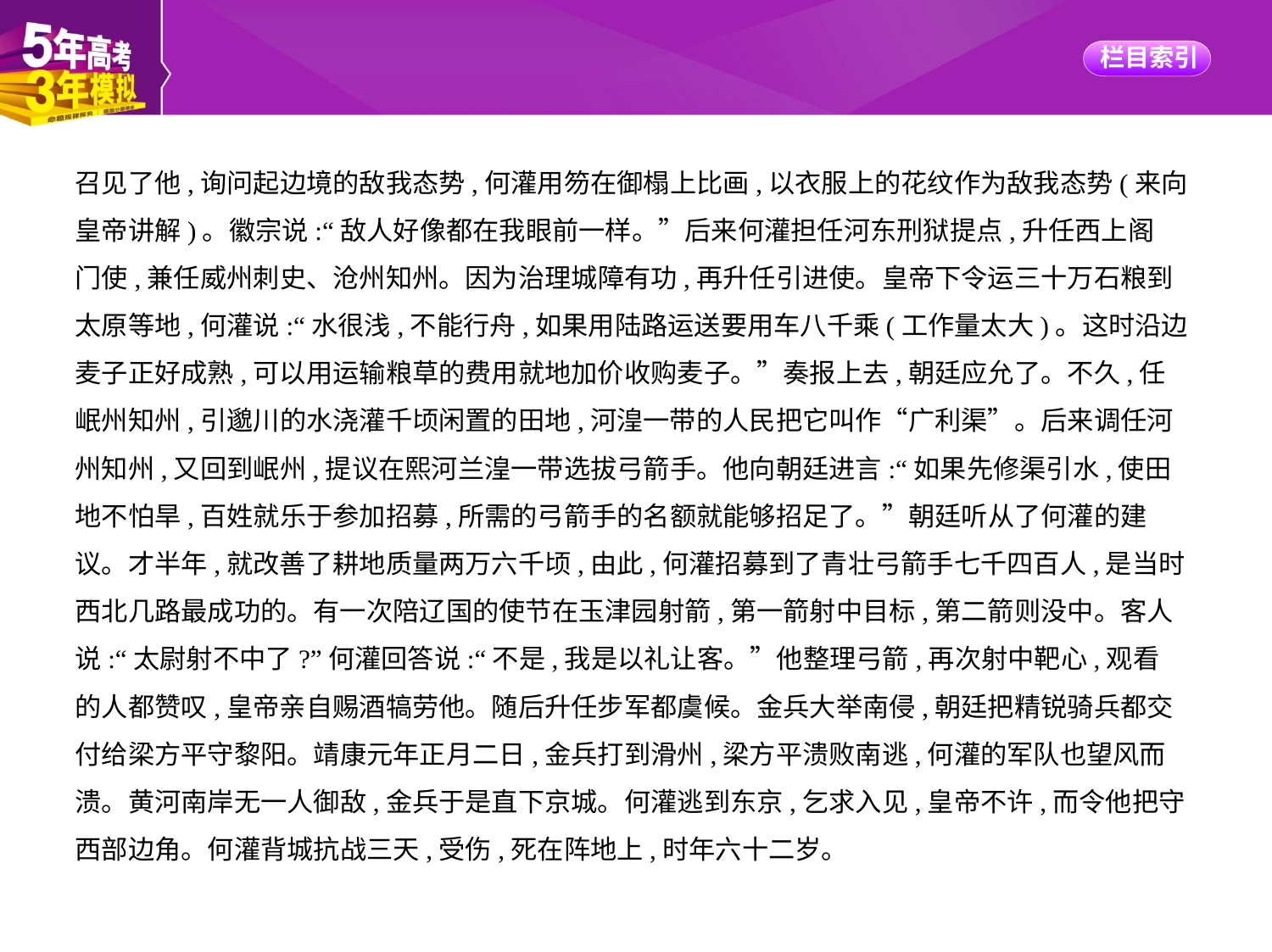

召见了他,询问起边境的敌我态势,何灌用笏在御榻上比画,以衣服上的花纹作为敌我态势(来向
皇帝讲解)。徽宗说:“敌人好像都在我眼前一样。”后来何灌担任河东刑狱提点,升任西上阁
门使,兼任威州刺史、沧州知州。因为治理城障有功,再升任引进使。皇帝下令运三十万石粮到
太原等地,何灌说:“水很浅,不能行舟,如果用陆路运送要用车八千乘(工作量太大)。这时沿边
麦子正好成熟,可以用运输粮草的费用就地加价收购麦子。”奏报上去,朝廷应允了。不久,任
岷州知州,引邈川的水浇灌千顷闲置的田地,河湟一带的人民把它叫作“广利渠”。后来调任河
州知州,又回到岷州,提议在熙河兰湟一带选拔弓箭手。他向朝廷进言:“如果先修渠引水,使田
地不怕旱,百姓就乐于参加招募,所需的弓箭手的名额就能够招足了。”朝廷听从了何灌的建
议。才半年,就改善了耕地质量两万六千顷,由此,何灌招募到了青壮弓箭手七千四百人,是当时
西北几路最成功的。有一次陪辽国的使节在玉津园射箭,第一箭射中目标,第二箭则没中。客人
说:“太尉射不中了?”何灌回答说:“不是,我是以礼让客。”他整理弓箭,再次射中靶心,观看
的人都赞叹,皇帝亲自赐酒犒劳他。随后升任步军都虞候。金兵大举南侵,朝廷把精锐骑兵都交
付给梁方平守黎阳。靖康元年正月二日,金兵打到滑州,梁方平溃败南逃,何灌的军队也望风而
溃。黄河南岸无一人御敌,金兵于是直下京城。何灌逃到东京,乞求入见,皇帝不许,而令他把守
西部边角。何灌背城抗战三天,受伤,死在阵地上,时年六十二岁。